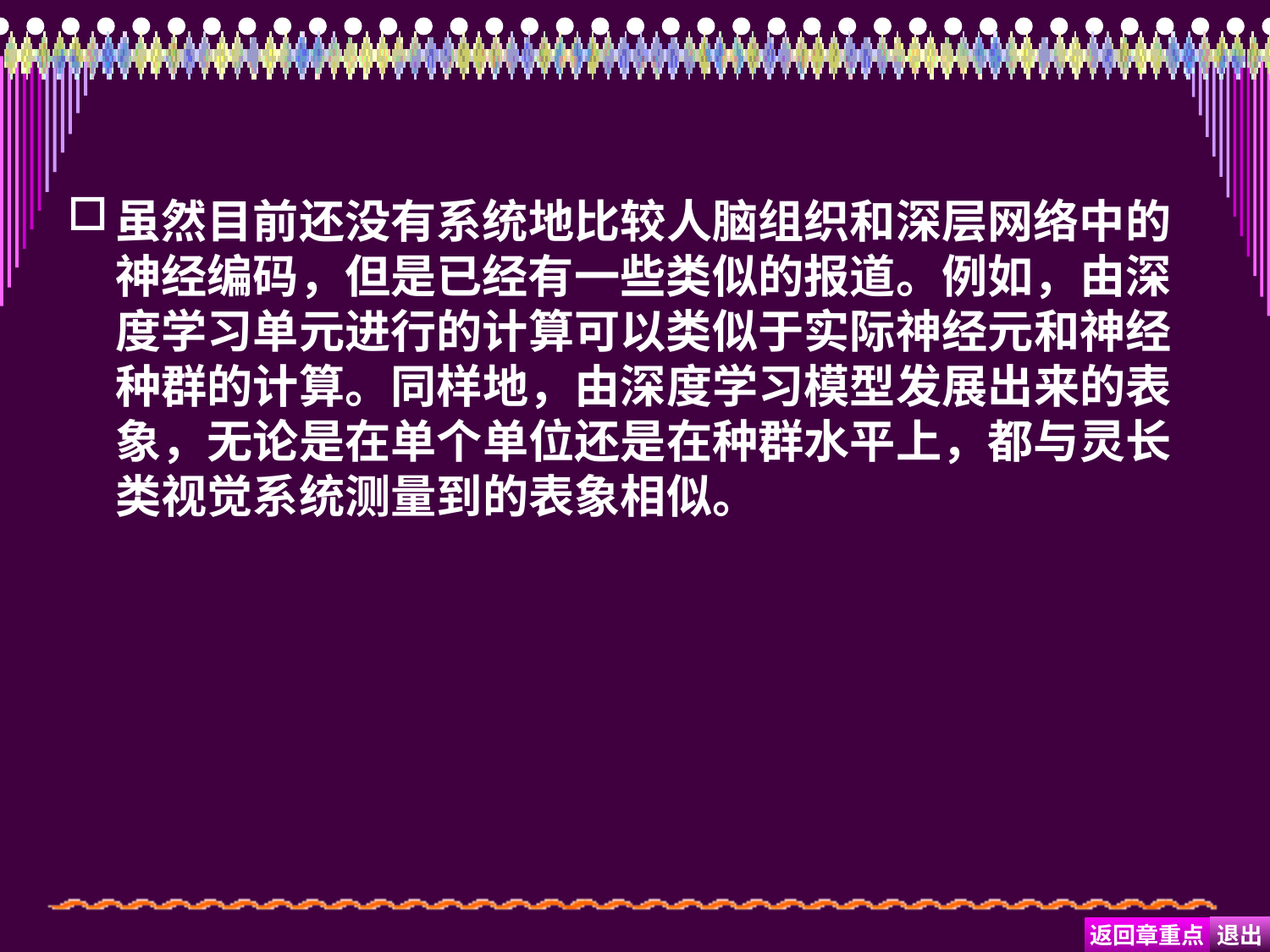

#
虽然目前还没有系统地比较人脑组织和深层网络中的神经编码，但是已经有一些类似的报道。例如，由深度学习单元进行的计算可以类似于实际神经元和神经种群的计算。同样地，由深度学习模型发展出来的表象，无论是在单个单位还是在种群水平上，都与灵长类视觉系统测量到的表象相似。